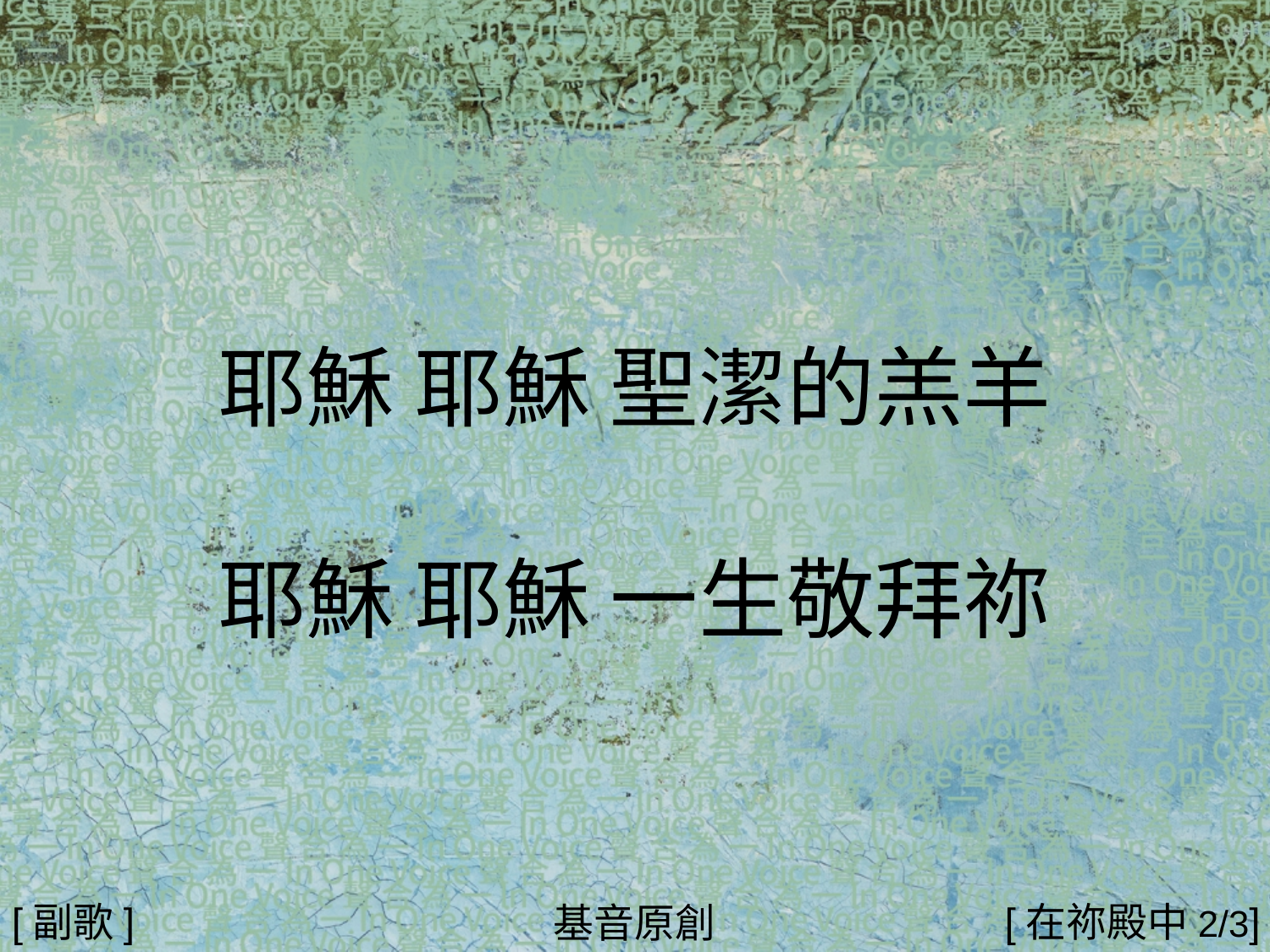

耶穌 耶穌 聖潔的羔羊

耶穌 耶穌 一生敬拜祢

#

[副歌]
[在祢殿中2/3]
基音原創